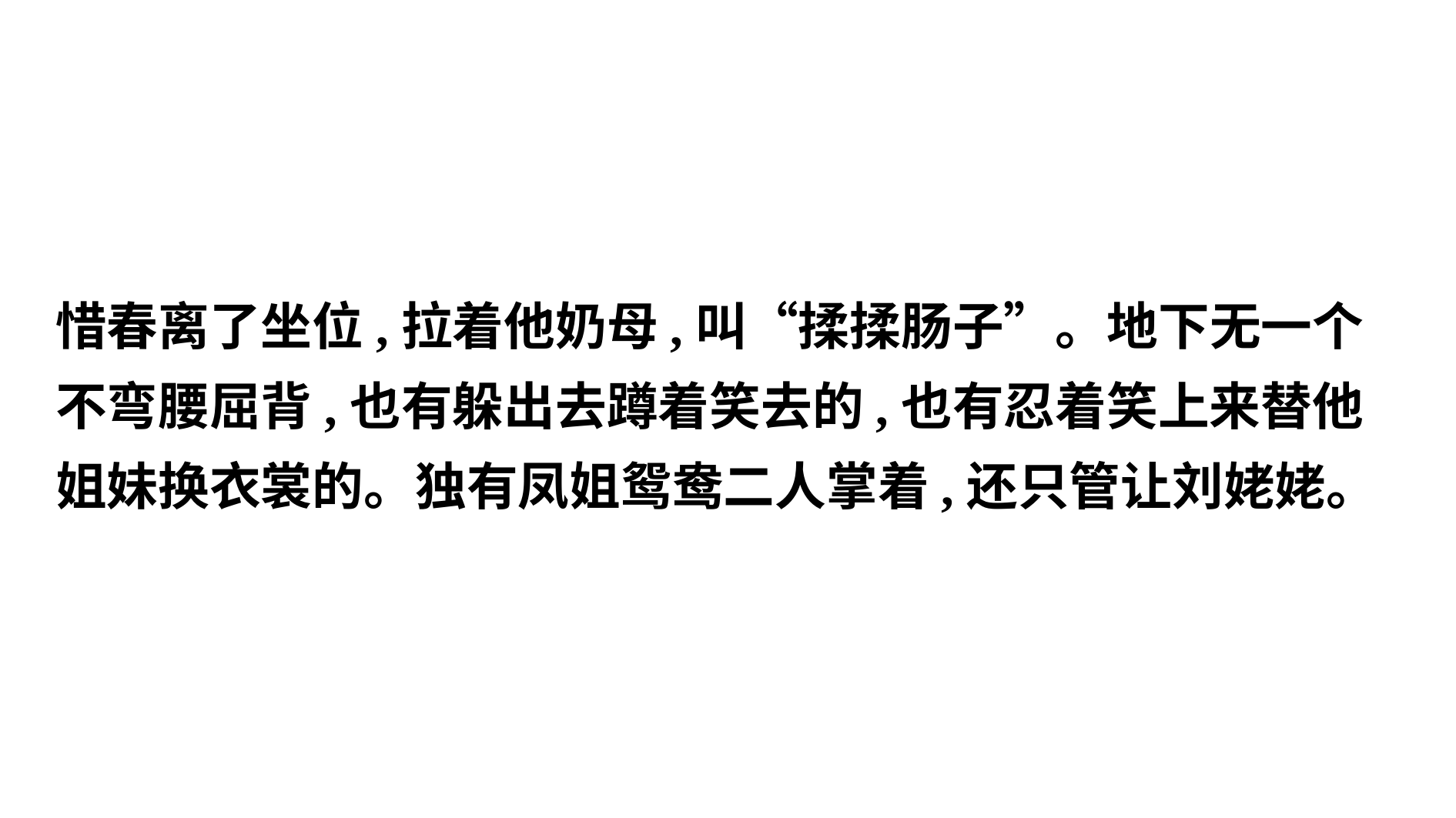

惜春离了坐位,拉着他奶母,叫“揉揉肠子”。地下无一个不弯腰屈背,也有躲出去蹲着笑去的,也有忍着笑上来替他姐妹换衣裳的。独有凤姐鸳鸯二人掌着,还只管让刘姥姥。